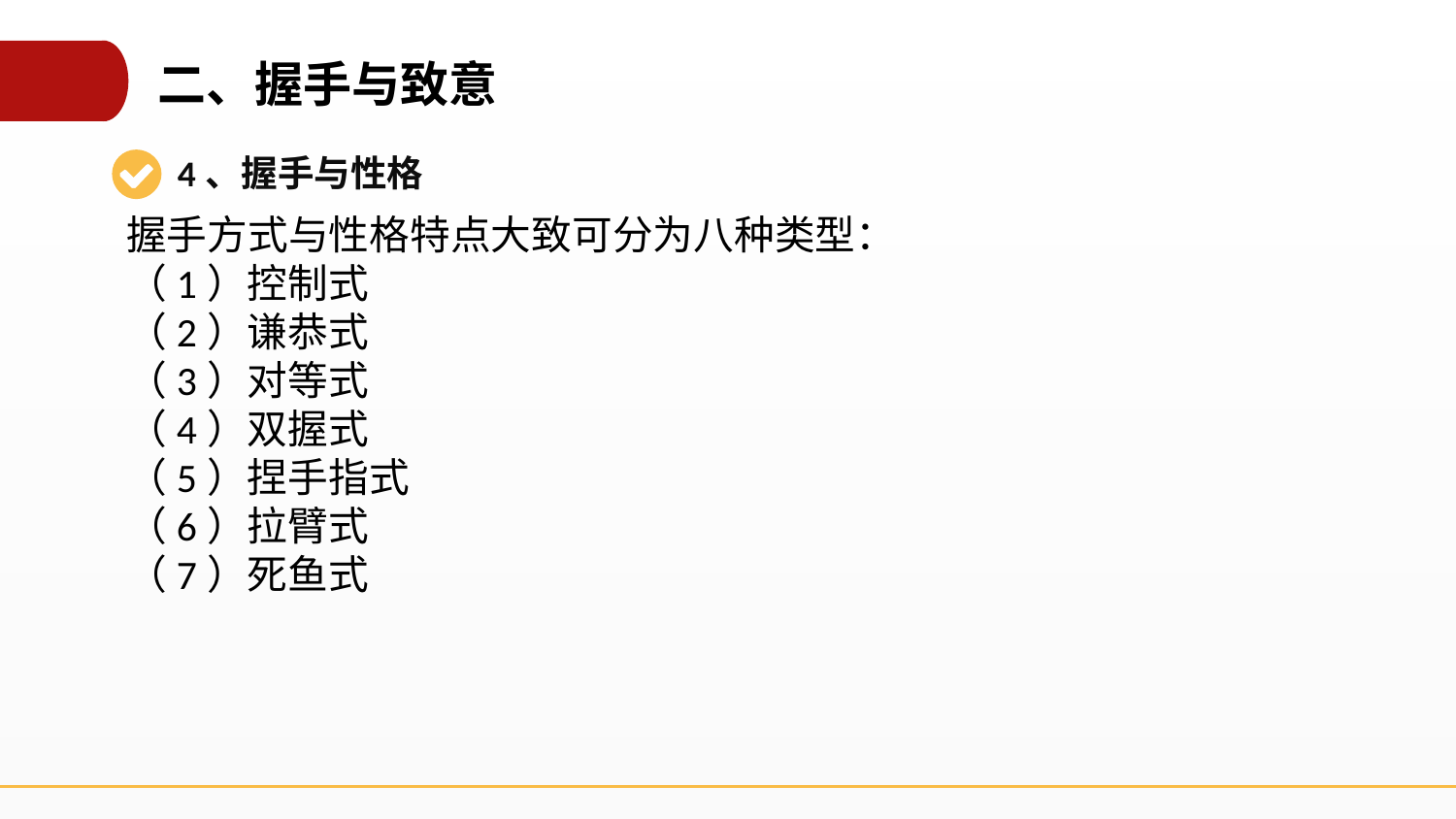

二、握手与致意

4、握手与性格
握手方式与性格特点大致可分为八种类型：
（1）控制式
（2）谦恭式
（3）对等式
（4）双握式
（5）捏手指式
（6）拉臂式
（7）死鱼式